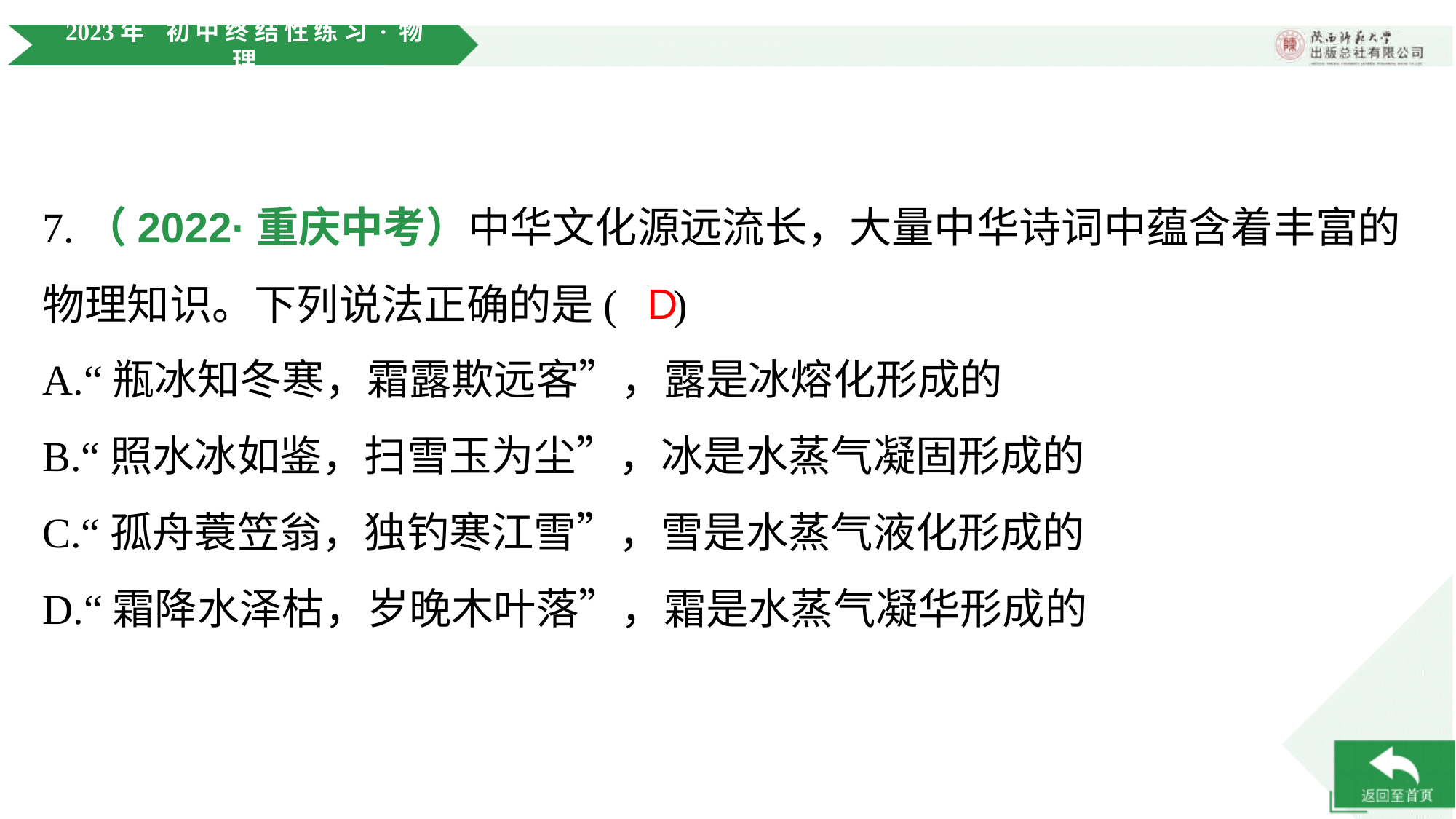

7.（2022·重庆中考）中华文化源远流长，大量中华诗词中蕴含着丰富的
物理知识。下列说法正确的是(     )
D
A.“瓶冰知冬寒，霜露欺远客”，露是冰熔化形成的
B.“照水冰如鉴，扫雪玉为尘”，冰是水蒸气凝固形成的
C.“孤舟蓑笠翁，独钓寒江雪”，雪是水蒸气液化形成的
D.“霜降水泽枯，岁晚木叶落”，霜是水蒸气凝华形成的